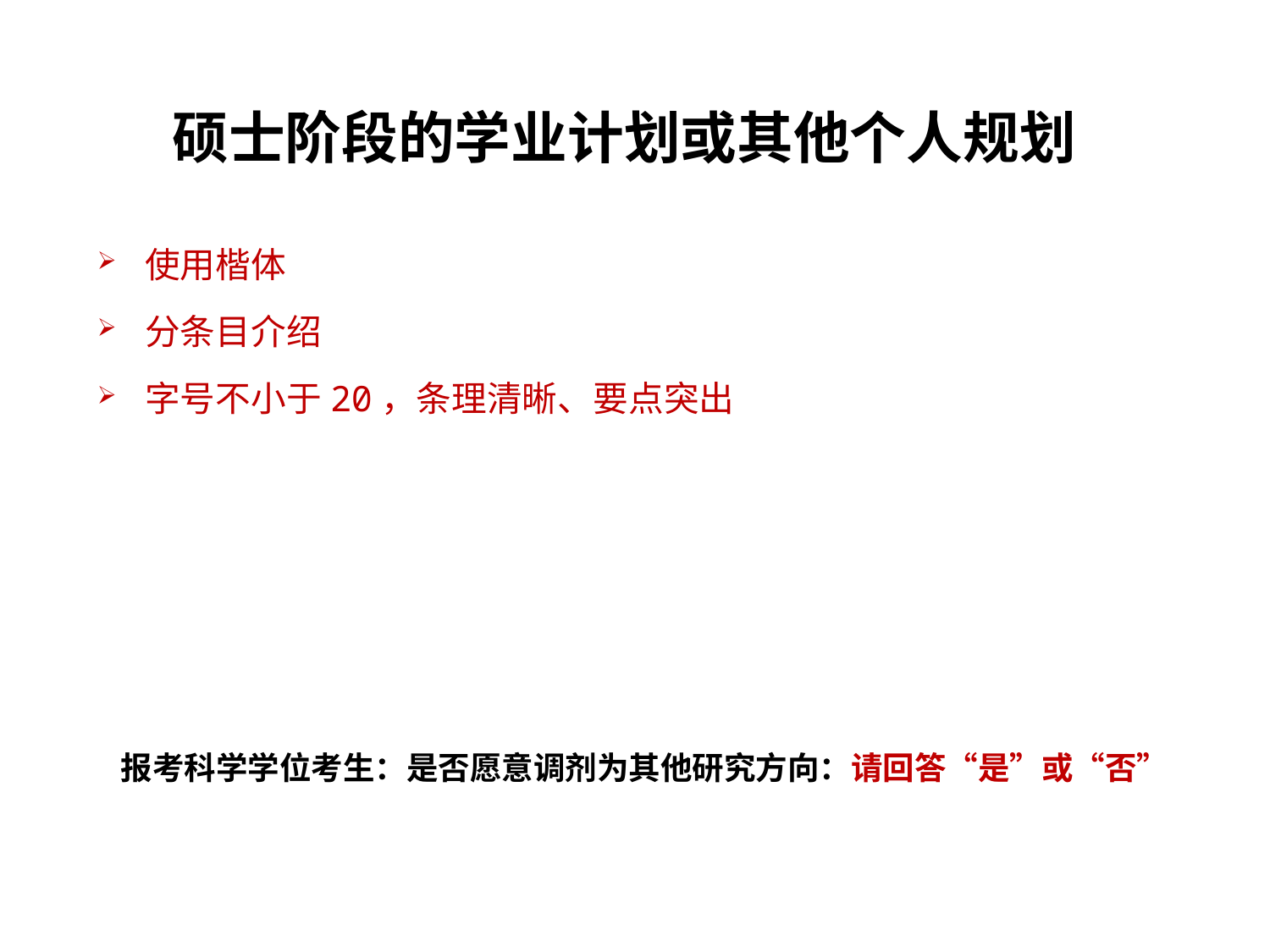

硕士阶段的学业计划或其他个人规划
使用楷体
分条目介绍
字号不小于20，条理清晰、要点突出
报考科学学位考生：是否愿意调剂为其他研究方向：请回答“是”或“否”